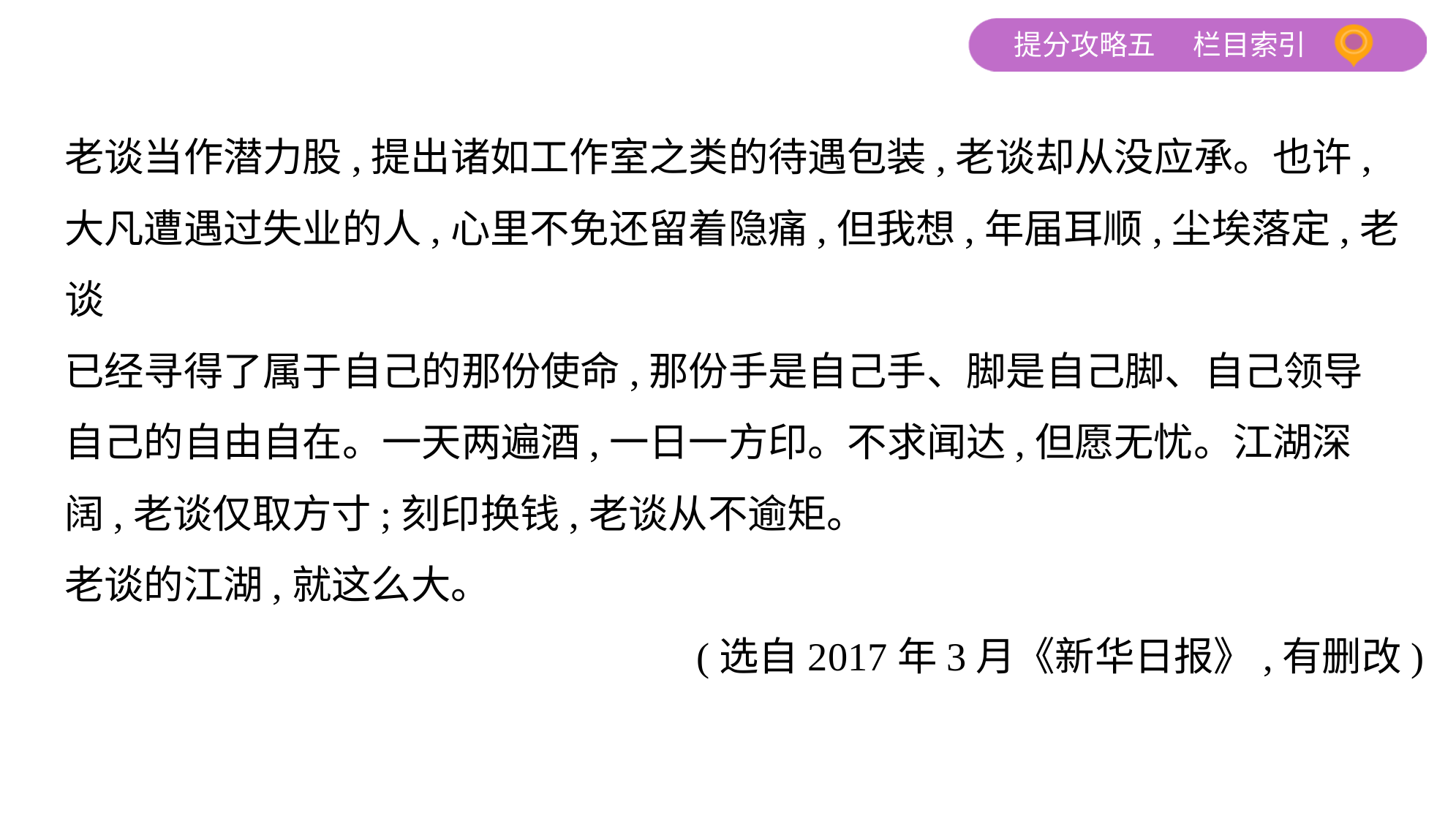

老谈当作潜力股,提出诸如工作室之类的待遇包装,老谈却从没应承。也许,
大凡遭遇过失业的人,心里不免还留着隐痛,但我想,年届耳顺,尘埃落定,老谈
已经寻得了属于自己的那份使命,那份手是自己手、脚是自己脚、自己领导
自己的自由自在。一天两遍酒,一日一方印。不求闻达,但愿无忧。江湖深
阔,老谈仅取方寸;刻印换钱,老谈从不逾矩。
老谈的江湖,就这么大。
                                                                (选自2017年3月《新华日报》,有删改)